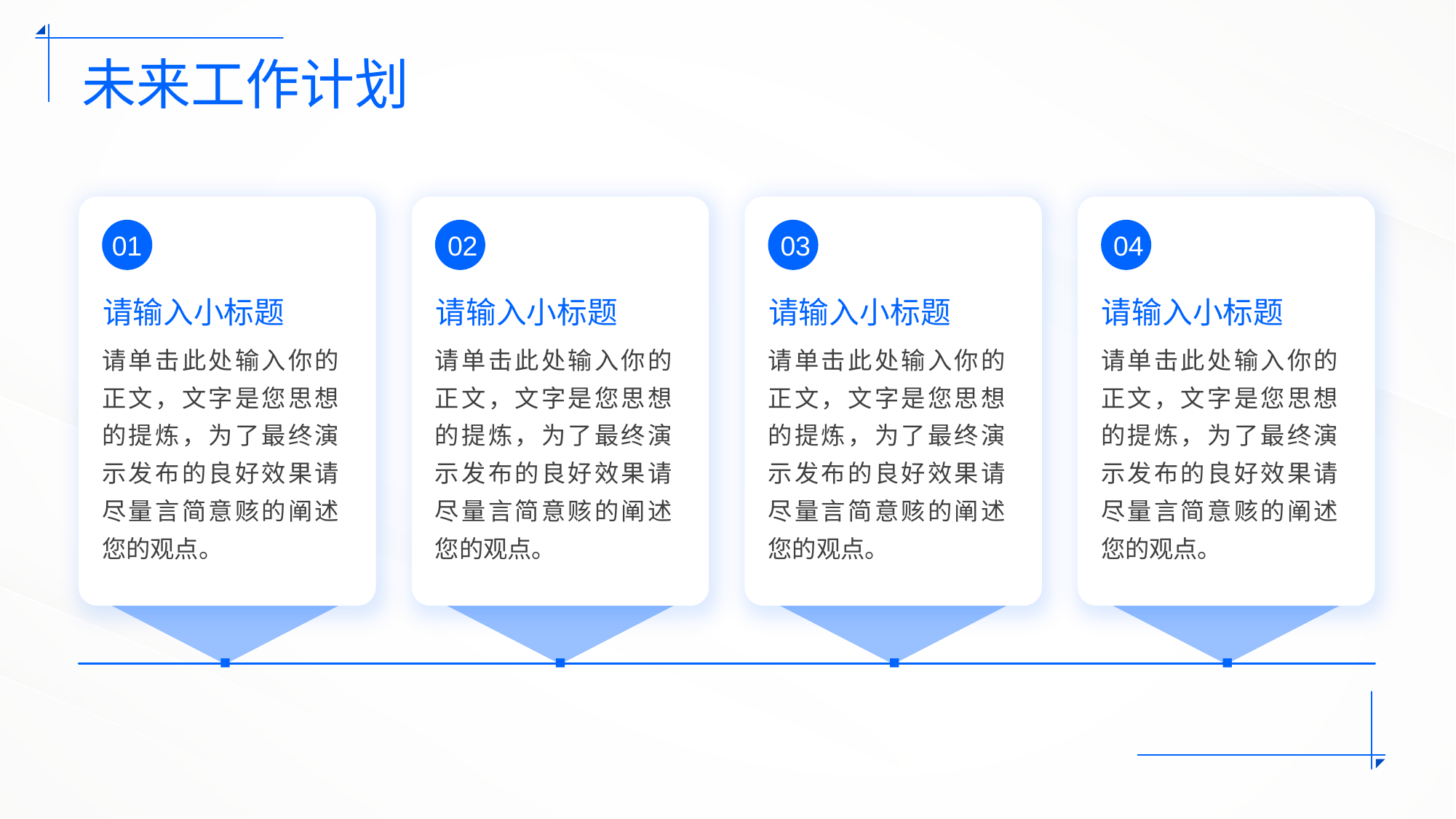

# 未来工作计划

01
02
03
04
请输入小标题
请输入小标题
请输入小标题
请输入小标题
请单击此处输入你的正文，文字是您思想的提炼，为了最终演示发布的良好效果请尽量言简意赅的阐述您的观点。
请单击此处输入你的正文，文字是您思想的提炼，为了最终演示发布的良好效果请尽量言简意赅的阐述您的观点。
请单击此处输入你的正文，文字是您思想的提炼，为了最终演示发布的良好效果请尽量言简意赅的阐述您的观点。
请单击此处输入你的正文，文字是您思想的提炼，为了最终演示发布的良好效果请尽量言简意赅的阐述您的观点。